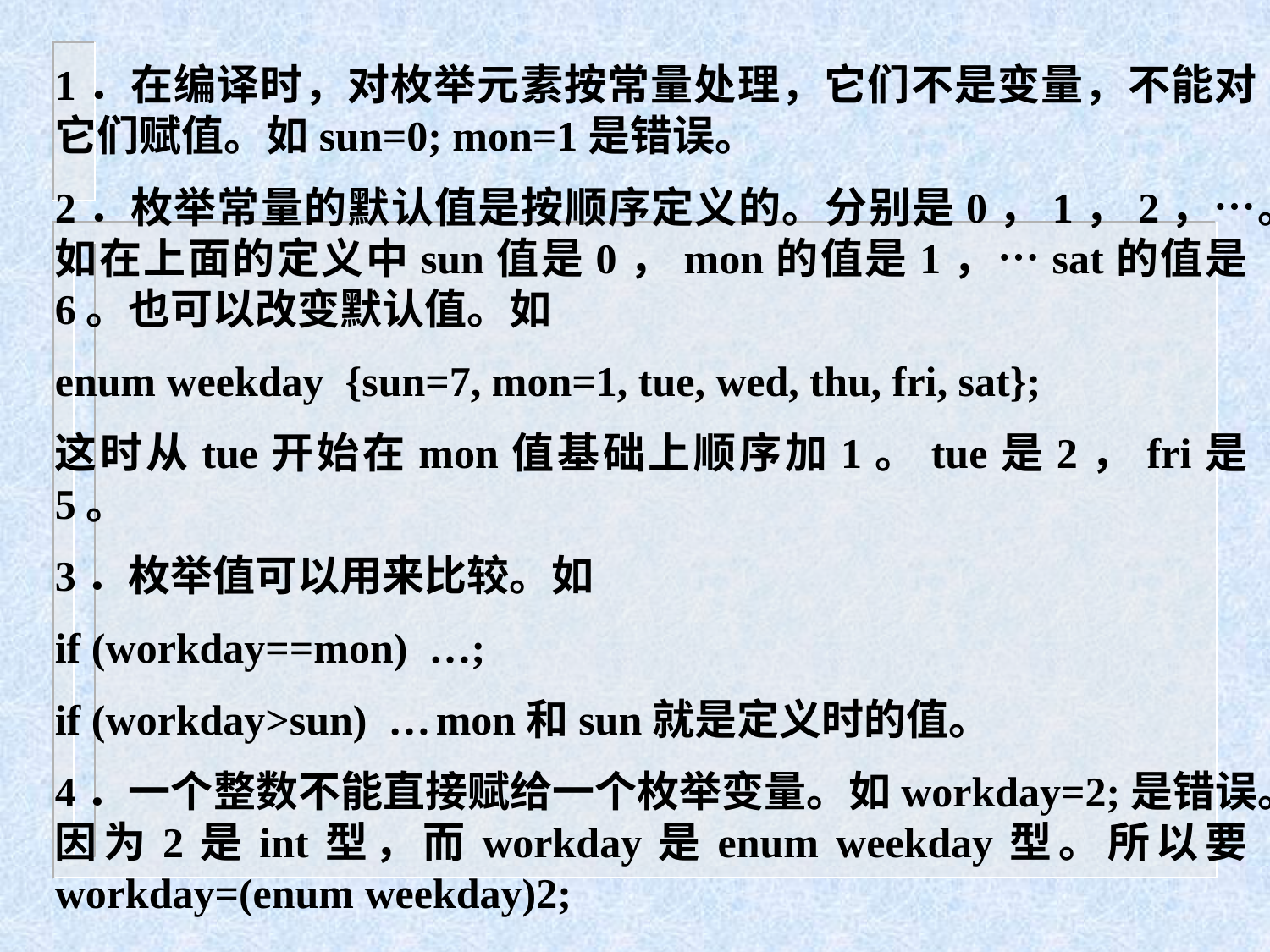

1．在编译时，对枚举元素按常量处理，它们不是变量，不能对它们赋值。如sun=0; mon=1是错误。
2．枚举常量的默认值是按顺序定义的。分别是0，1，2，…。如在上面的定义中sun值是0，mon的值是1，…sat的值是6。也可以改变默认值。如
enum weekday  {sun=7, mon=1, tue, wed, thu, fri, sat};
这时从tue开始在mon值基础上顺序加1。tue是2，fri是5。
3．枚举值可以用来比较。如
if (workday==mon)  …;
if (workday>sun)  …	mon和sun就是定义时的值。
4．一个整数不能直接赋给一个枚举变量。如workday=2;是错误。因为2是int型，而workday是enum weekday型。所以要workday=(enum weekday)2;